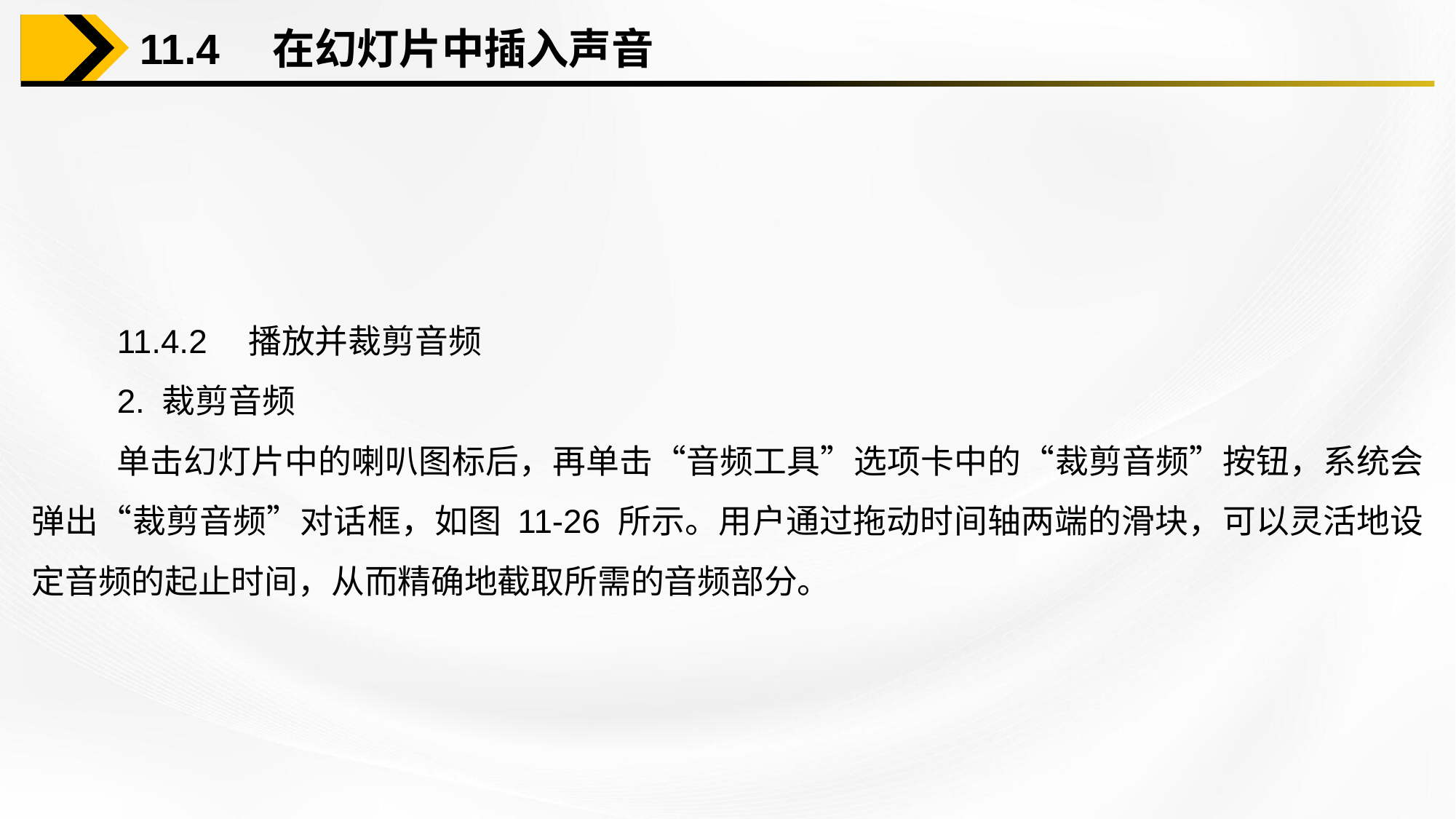

11.4　在幻灯片中插入声音
11.4.2　播放并裁剪音频
2. 裁剪音频
单击幻灯片中的喇叭图标后，再单击“音频工具”选项卡中的“裁剪音频”按钮，系统会弹出“裁剪音频”对话框，如图 11-26 所示。用户通过拖动时间轴两端的滑块，可以灵活地设定音频的起止时间，从而精确地截取所需的音频部分。